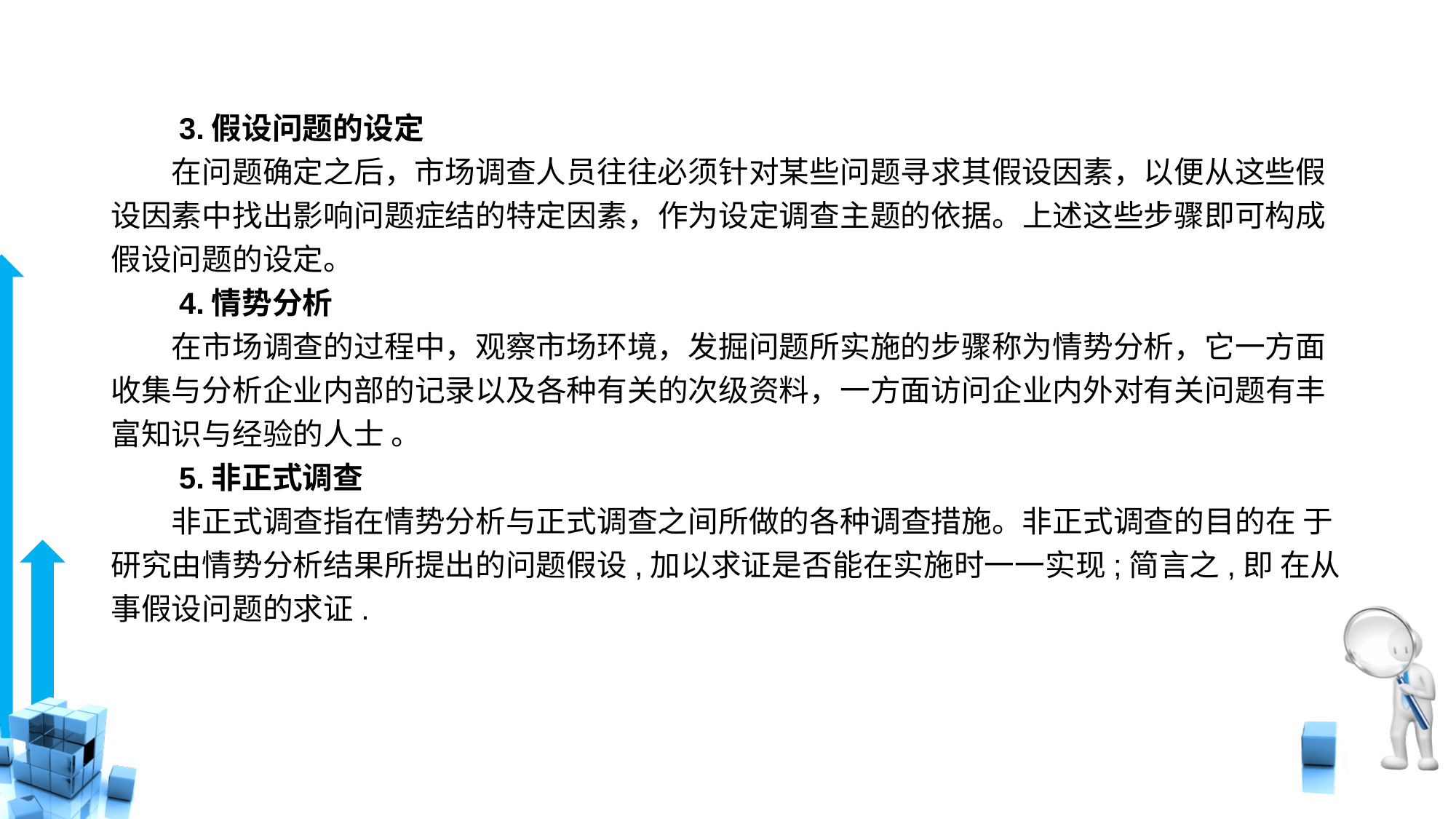

# 3.假设问题的设定
　　在问题确定之后，市场调查人员往往必须针对某些问题寻求其假设因素，以便从这些假设因素中找出影响问题症结的特定因素，作为设定调查主题的依据。上述这些步骤即可构成假设问题的设定。
　　4.情势分析
　　在市场调查的过程中，观察市场环境，发掘问题所实施的步骤称为情势分析，它一方面收集与分析企业内部的记录以及各种有关的次级资料，一方面访问企业内外对有关问题有丰富知识与经验的人士 。
　　5.非正式调查
　　非正式调查指在情势分析与正式调查之间所做的各种调查措施。非正式调查的目的在 于研究由情势分析结果所提出的问题假设,加以求证是否能在实施时一一实现;简言之,即 在从事假设问题的求证.